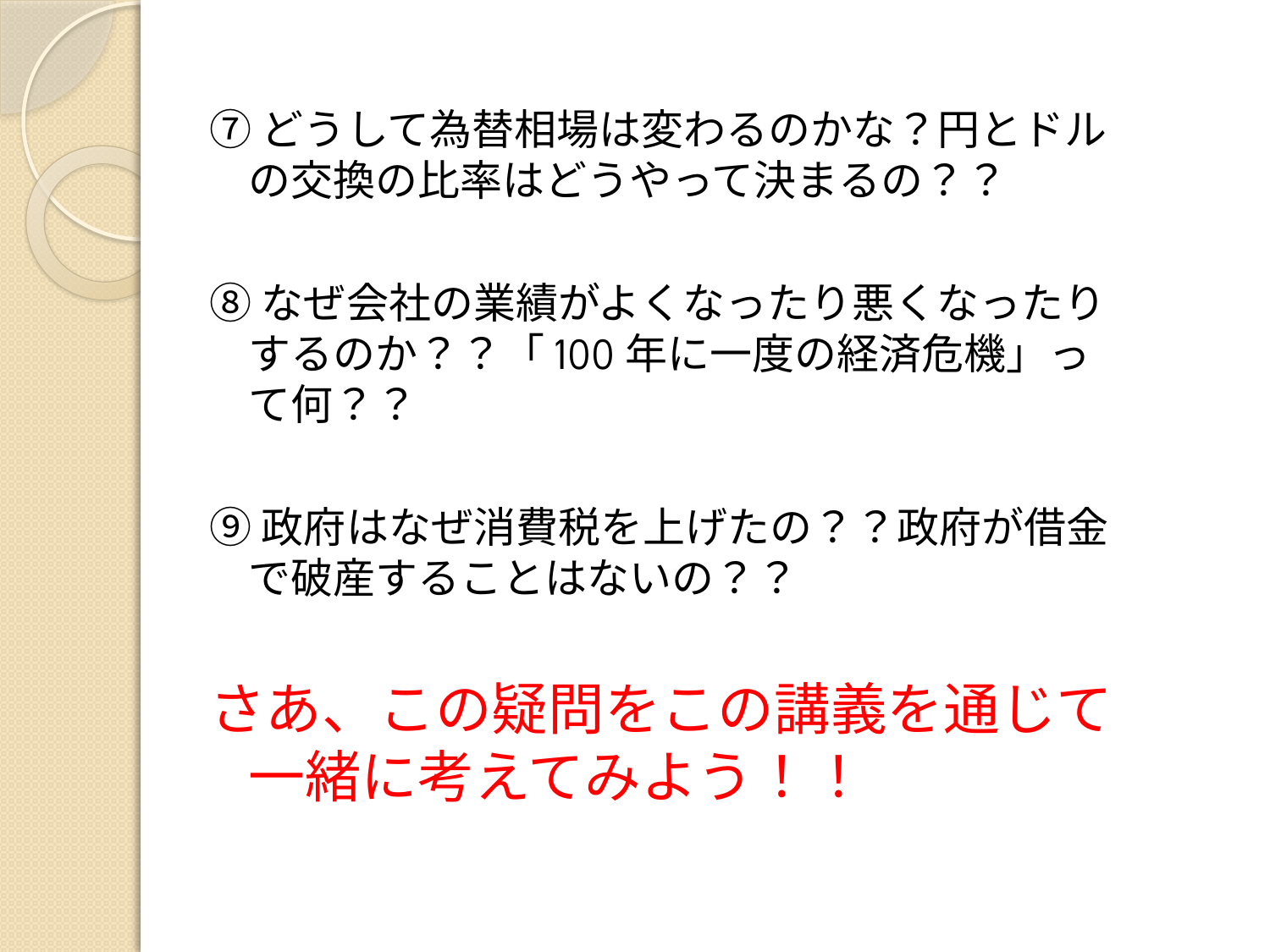

⑦どうして為替相場は変わるのかな？円とドルの交換の比率はどうやって決まるの？？

⑧なぜ会社の業績がよくなったり悪くなったりするのか？？「100年に一度の経済危機」って何？？

⑨政府はなぜ消費税を上げたの？？政府が借金で破産することはないの？？

さあ、この疑問をこの講義を通じて一緒に考えてみよう！！